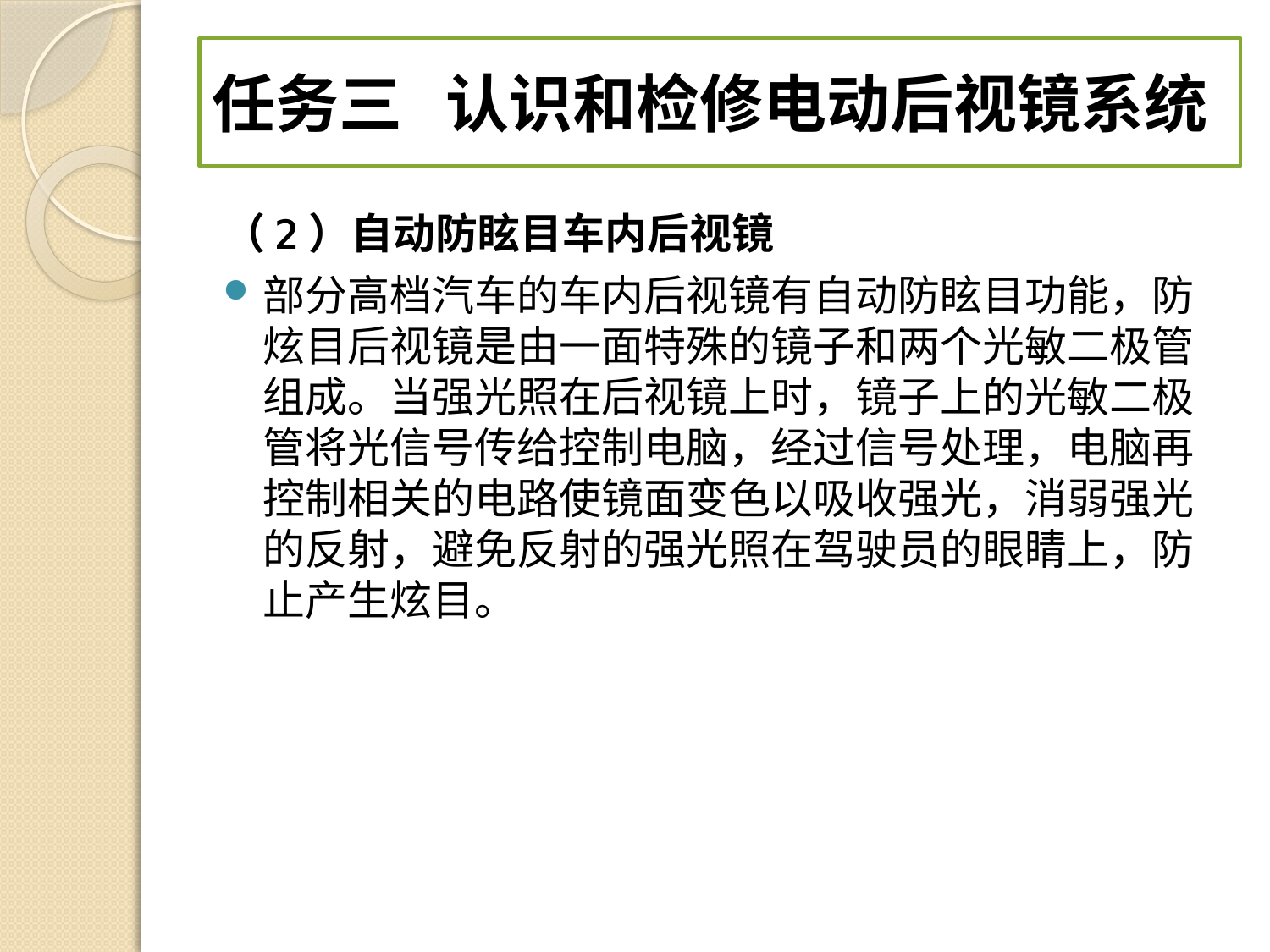

#
任务三   认识和检修电动后视镜系统
（2）自动防眩目车内后视镜
部分高档汽车的车内后视镜有自动防眩目功能，防炫目后视镜是由一面特殊的镜子和两个光敏二极管组成。当强光照在后视镜上时，镜子上的光敏二极管将光信号传给控制电脑，经过信号处理，电脑再控制相关的电路使镜面变色以吸收强光，消弱强光的反射，避免反射的强光照在驾驶员的眼睛上，防止产生炫目。